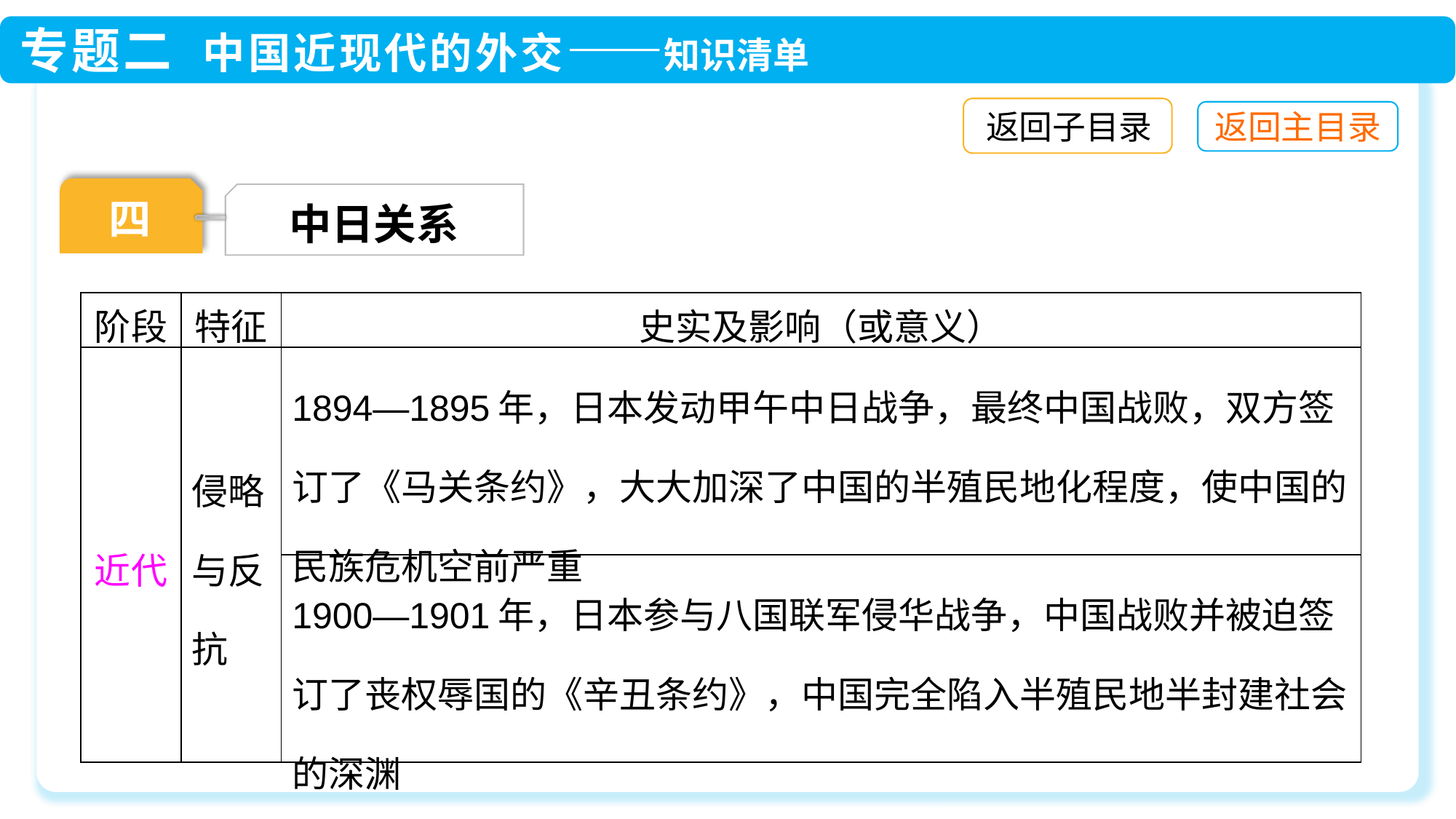

返回子目录
四
中日关系

| 阶段 | 特征 | 史实及影响（或意义） |
| --- | --- | --- |
| 近代 | 侵略与反抗 | 1894—1895年，日本发动甲午中日战争，最终中国战败，双方签订了《马关条约》，大大加深了中国的半殖民地化程度，使中国的民族危机空前严重 |
|  |  | 1900—1901年，日本参与八国联军侵华战争，中国战败并被迫签订了丧权辱国的《辛丑条约》，中国完全陷入半殖民地半封建社会的深渊 |